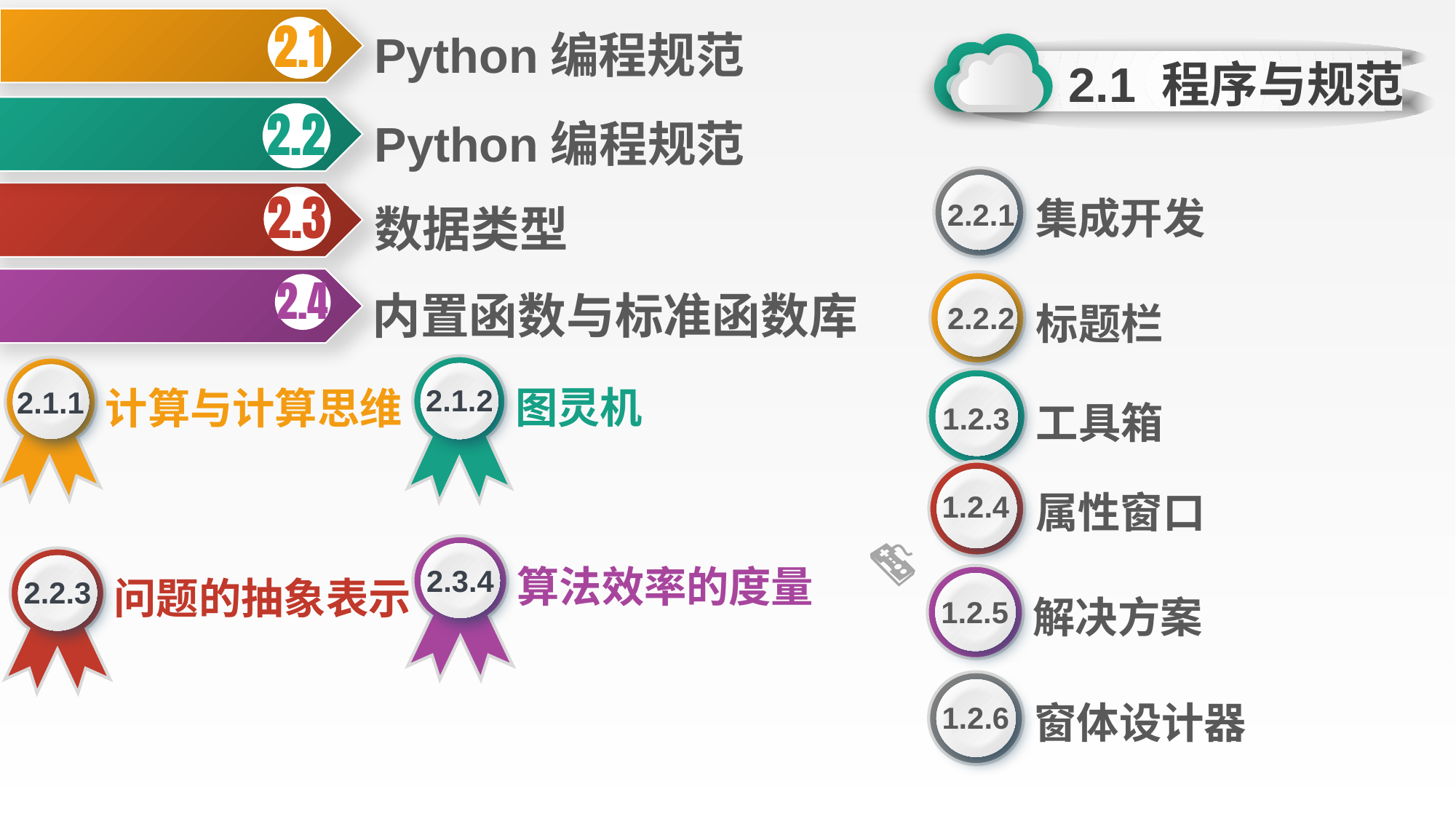

Python编程规范

2.1

2.1 程序与规范

Python编程规范

2.2

集成开发
2.2.1
数据类型

2.3
内置函数与标准函数库

2.4

标题栏
2.2.2

2.1.2
图灵机

2.1.1

计算与计算思维

工具箱
1.2.3

属性窗口
1.2.4

2.3.4
算法效率的度量

2.2.3
问题的抽象表示

解决方案
1.2.5

窗体设计器
1.2.6